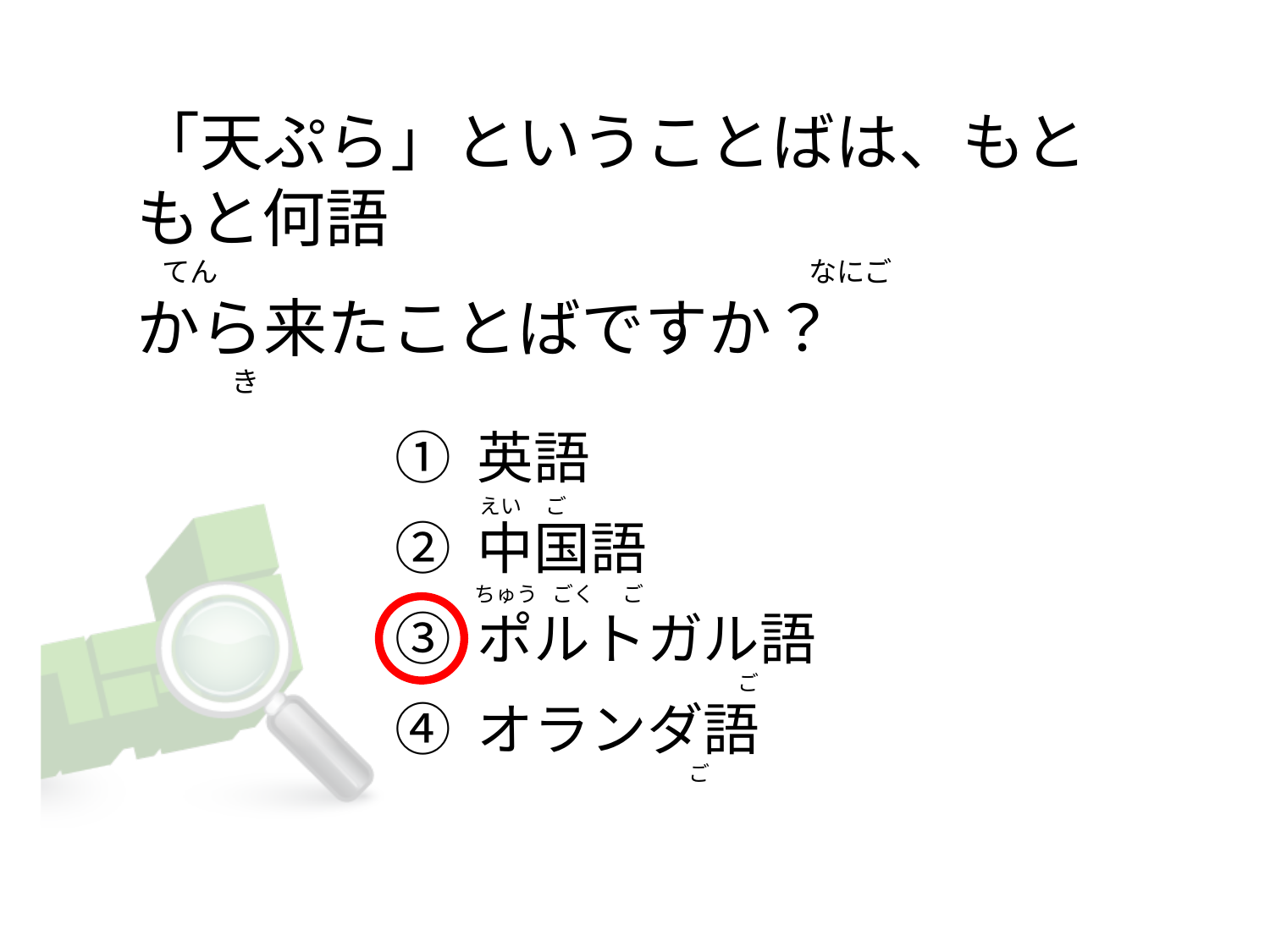

# 「天ぷら」ということばは、もともと何語     てん                                                                                             なにご から来たことばですか？                き
① 英語
② 中国語
③ ポルトガル語
④ オランダ語
えい     ご
ちゅう   ごく      ご

                                                      ご
                                             ご